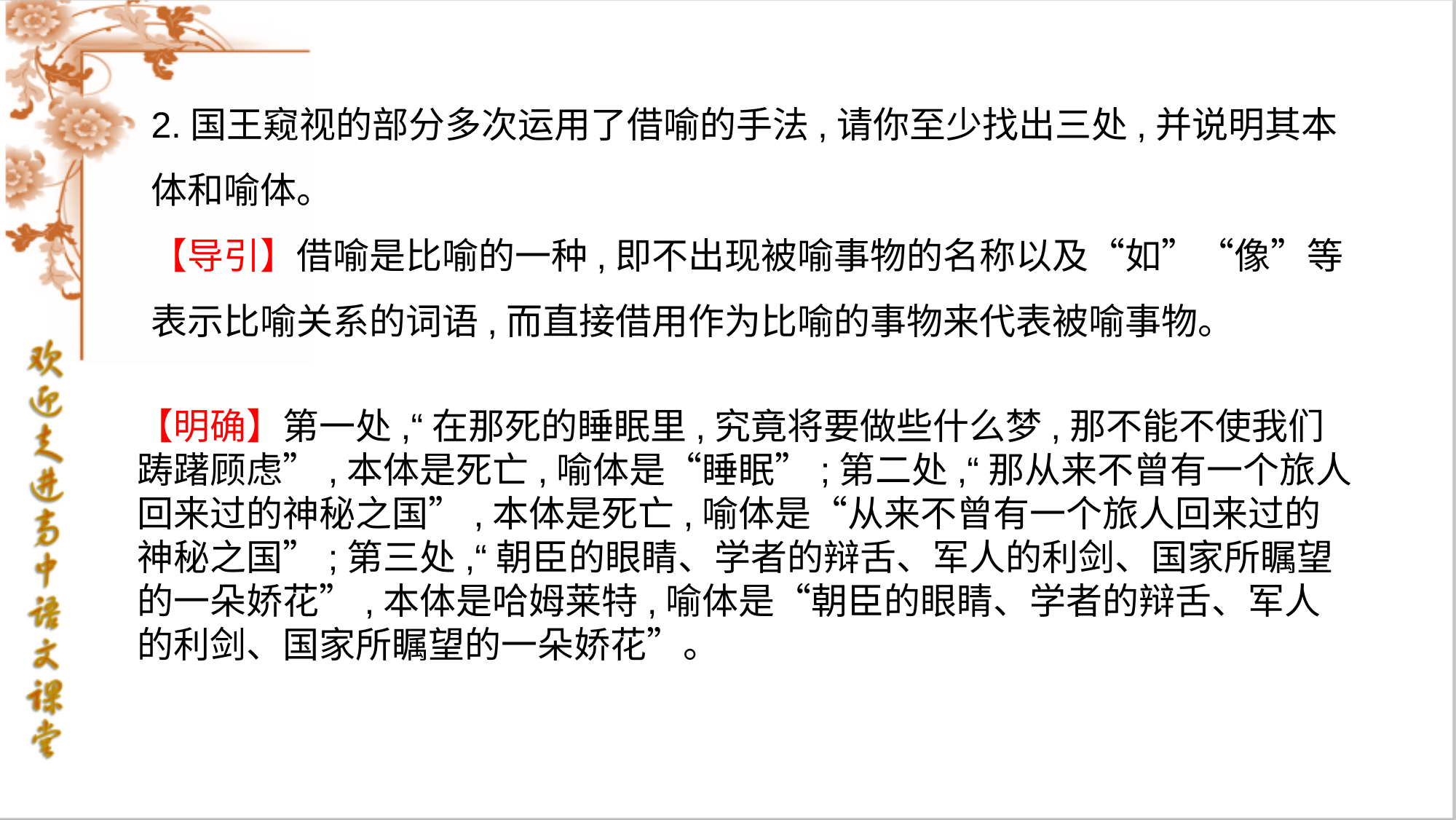

2.国王窥视的部分多次运用了借喻的手法,请你至少找出三处,并说明其本体和喻体。
【导引】借喻是比喻的一种,即不出现被喻事物的名称以及“如”“像”等表示比喻关系的词语,而直接借用作为比喻的事物来代表被喻事物。
【明确】第一处,“在那死的睡眠里,究竟将要做些什么梦,那不能不使我们踌躇顾虑”,本体是死亡,喻体是“睡眠”;第二处,“那从来不曾有一个旅人回来过的神秘之国”,本体是死亡,喻体是“从来不曾有一个旅人回来过的神秘之国”;第三处,“朝臣的眼睛、学者的辩舌、军人的利剑、国家所瞩望的一朵娇花”,本体是哈姆莱特,喻体是“朝臣的眼睛、学者的辩舌、军人的利剑、国家所瞩望的一朵娇花”。